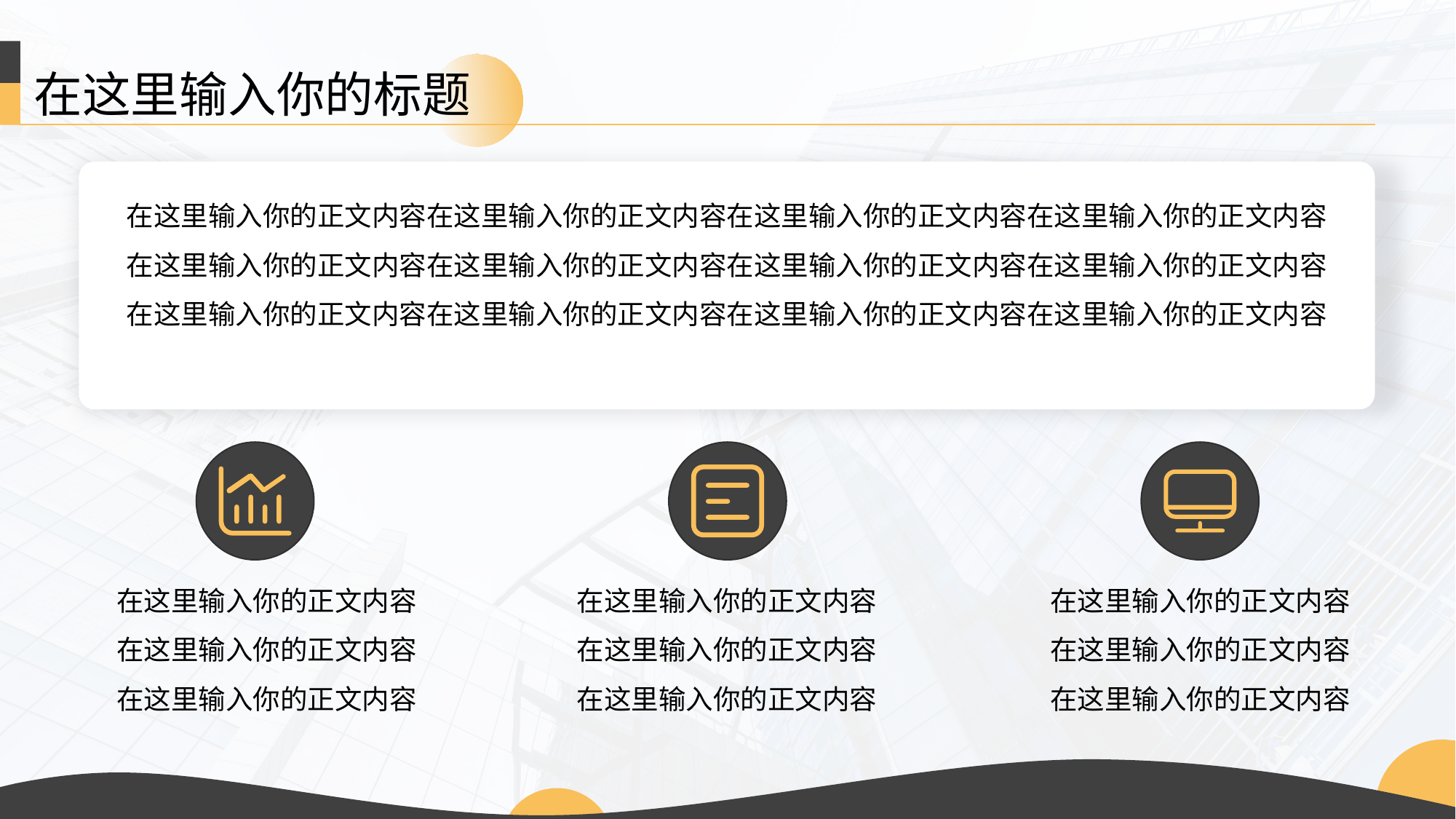

在这里输入你的标题

在这里输入你的正文内容在这里输入你的正文内容在这里输入你的正文内容在这里输入你的正文内容
在这里输入你的正文内容在这里输入你的正文内容在这里输入你的正文内容在这里输入你的正文内容
在这里输入你的正文内容在这里输入你的正文内容在这里输入你的正文内容在这里输入你的正文内容

在这里输入你的正文内容
在这里输入你的正文内容
在这里输入你的正文内容
在这里输入你的正文内容
在这里输入你的正文内容
在这里输入你的正文内容
在这里输入你的正文内容
在这里输入你的正文内容
在这里输入你的正文内容